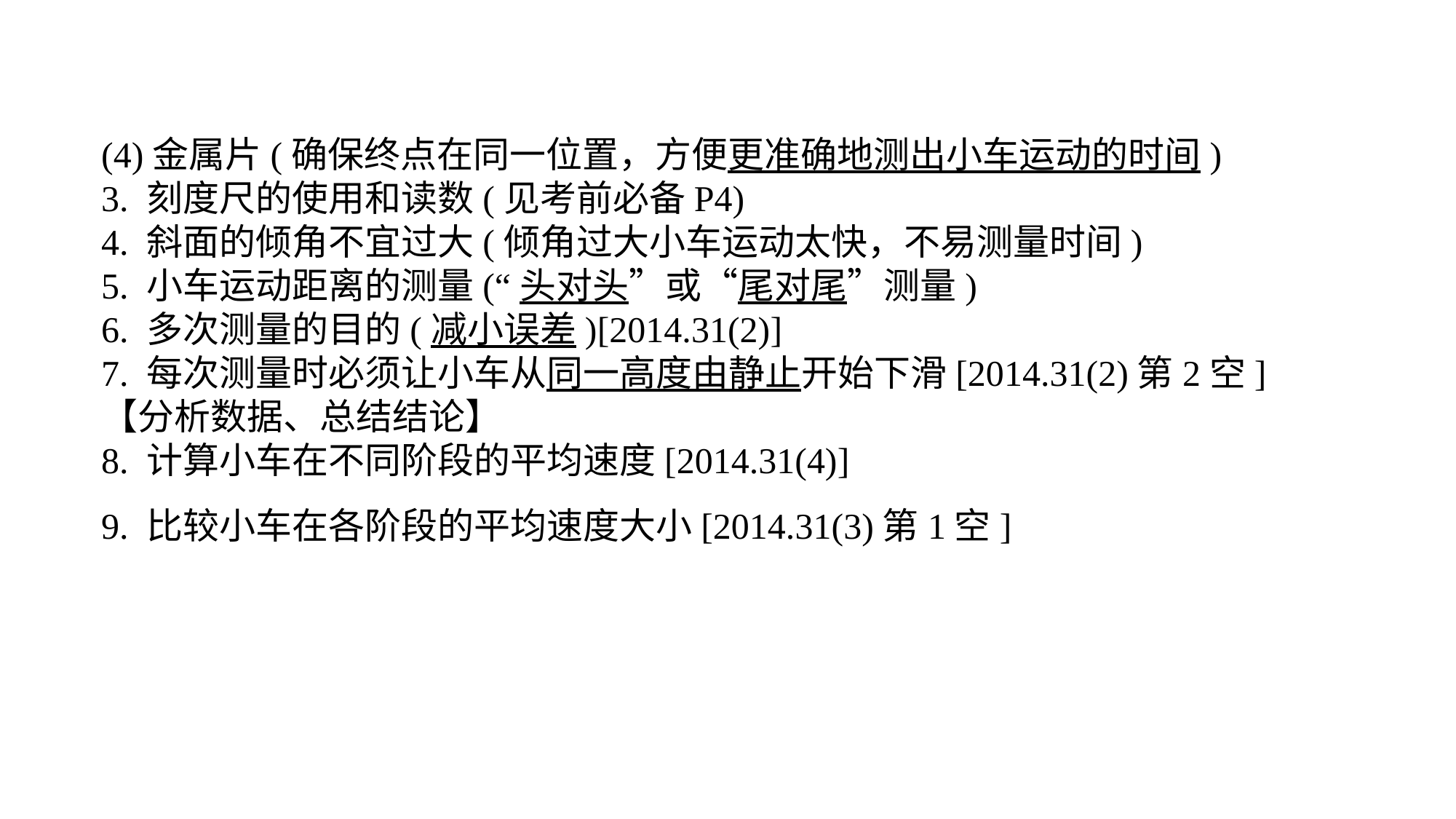

(4)金属片(确保终点在同一位置，方便更准确地测出小车运动的时间)3. 刻度尺的使用和读数(见考前必备P4)4. 斜面的倾角不宜过大(倾角过大小车运动太快，不易测量时间)5. 小车运动距离的测量(“头对头”或“尾对尾”测量)6. 多次测量的目的(减小误差)[2014.31(2)]7. 每次测量时必须让小车从同一高度由静止开始下滑[2014.31(2)第2空]【分析数据、总结结论】8. 计算小车在不同阶段的平均速度[2014.31(4)]9. 比较小车在各阶段的平均速度大小[2014.31(3)第1空]